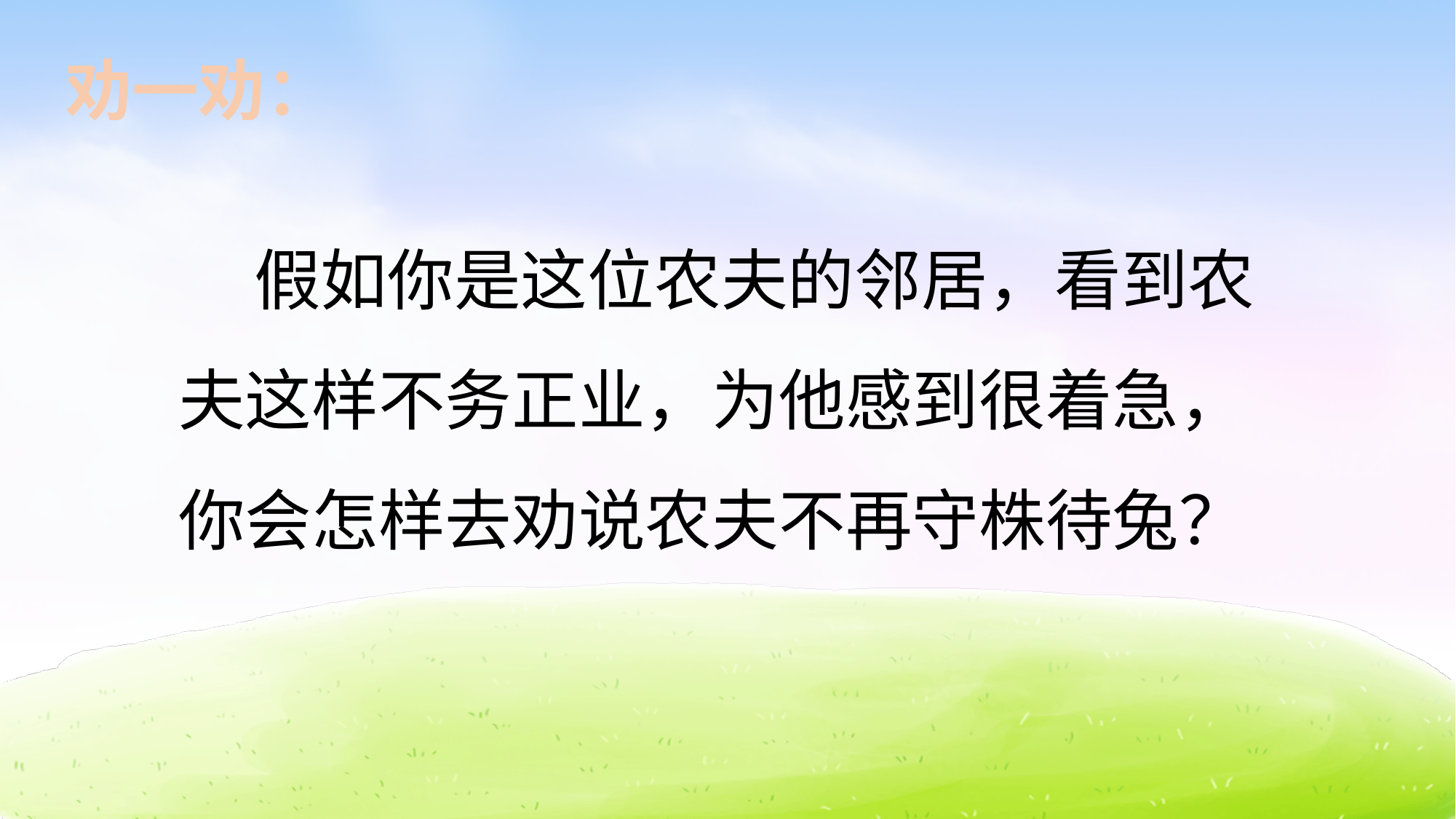

劝一劝：
    假如你是这位农夫的邻居，看到农夫这样不务正业，为他感到很着急，你会怎样去劝说农夫不再守株待兔？